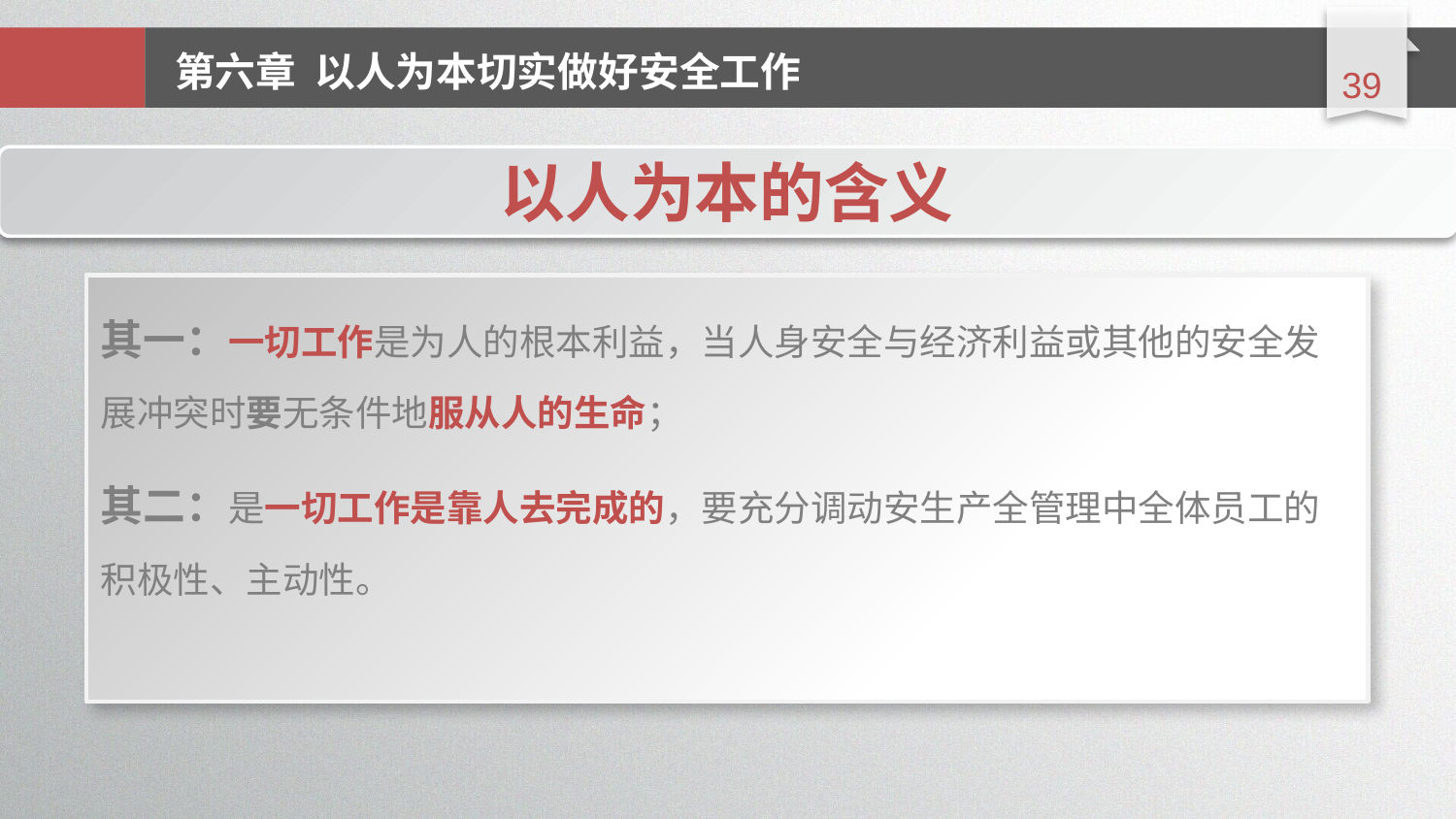

延时符
第六章  以人为本切实做好安全工作
以人为本的含义
其一：一切工作是为人的根本利益，当人身安全与经济利益或其他的安全发展冲突时要无条件地服从人的生命；
其二：是一切工作是靠人去完成的，要充分调动安生产全管理中全体员工的积极性、主动性。